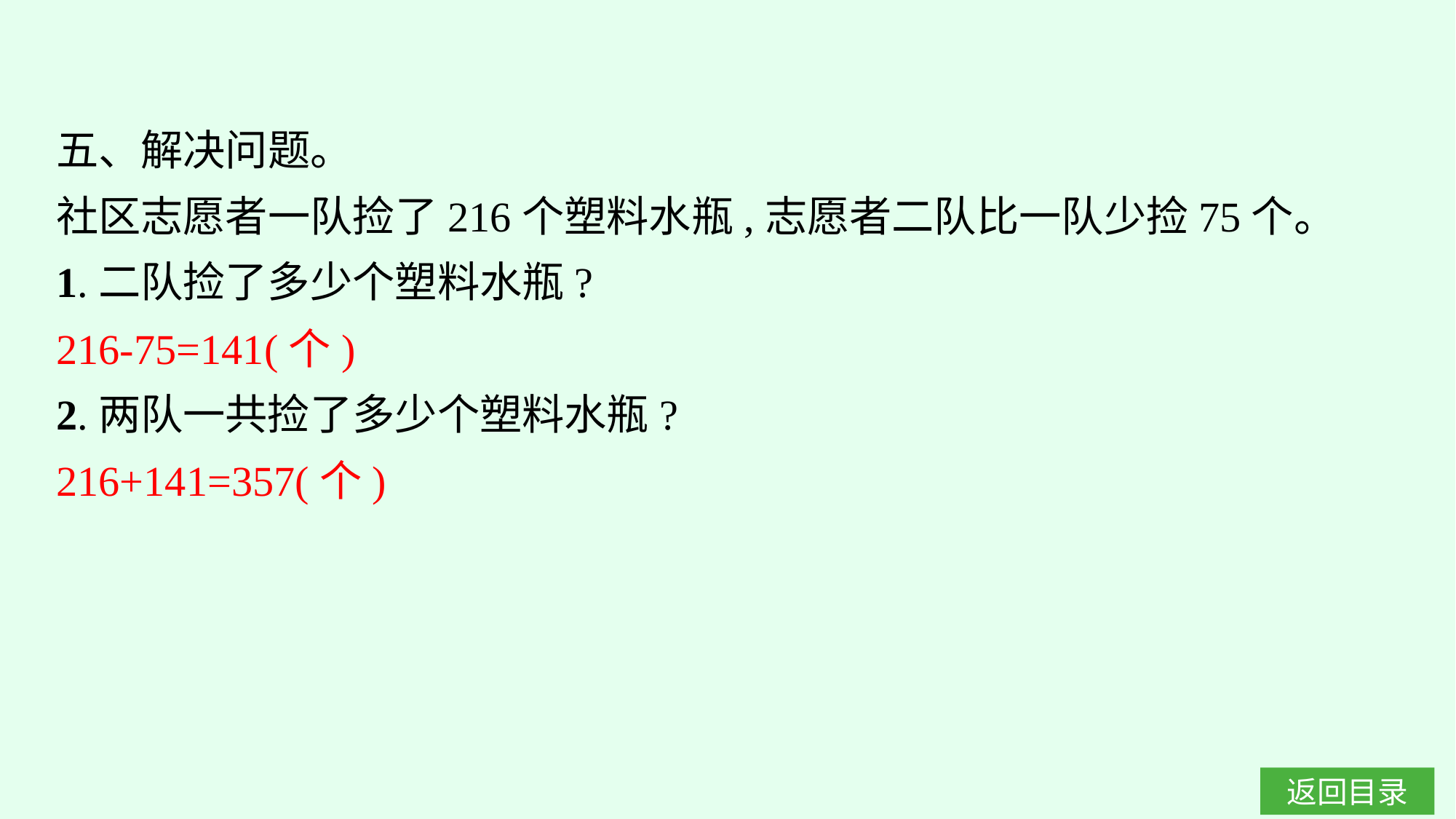

五、解决问题。
社区志愿者一队捡了216个塑料水瓶,志愿者二队比一队少捡75个。
1.二队捡了多少个塑料水瓶?
216-75=141(个)
2.两队一共捡了多少个塑料水瓶?
216+141=357(个)